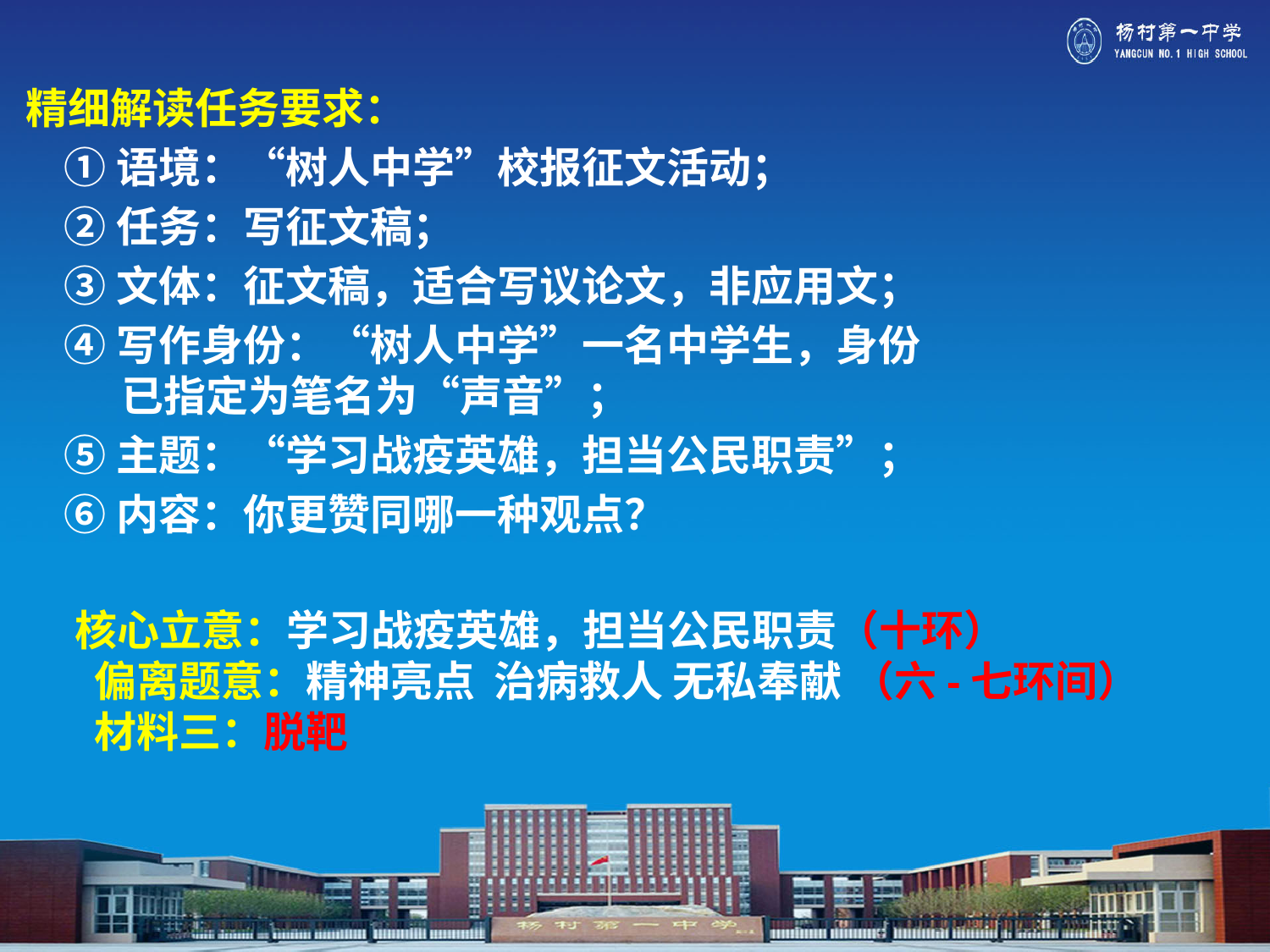

精细解读任务要求：
    ①语境：“树人中学”校报征文活动；
    ②任务：写征文稿；
    ③文体：征文稿，适合写议论文，非应用文；
    ④写作身份：“树人中学”一名中学生，身份
          已指定为笔名为“声音”；
    ⑤主题：“学习战疫英雄，担当公民职责”；
    ⑥内容：你更赞同哪一种观点？
  核心立意：学习战疫英雄，担当公民职责（十环）
    偏离题意：精神亮点  治病救人 无私奉献 （六-七环间）
    材料三：脱靶